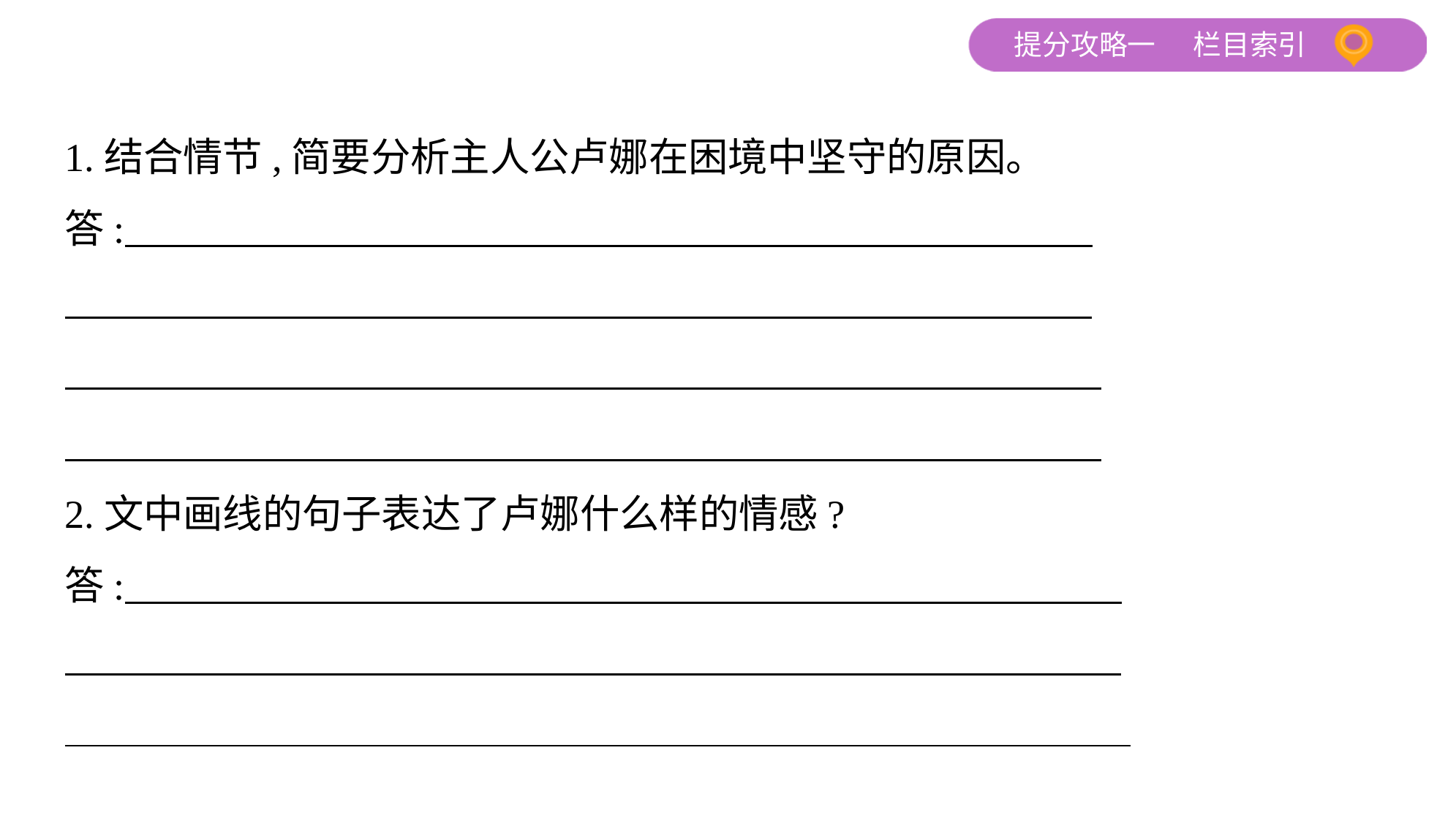

1.结合情节,简要分析主人公卢娜在困境中坚守的原因。
答:

2.文中画线的句子表达了卢娜什么样的情感?
答: